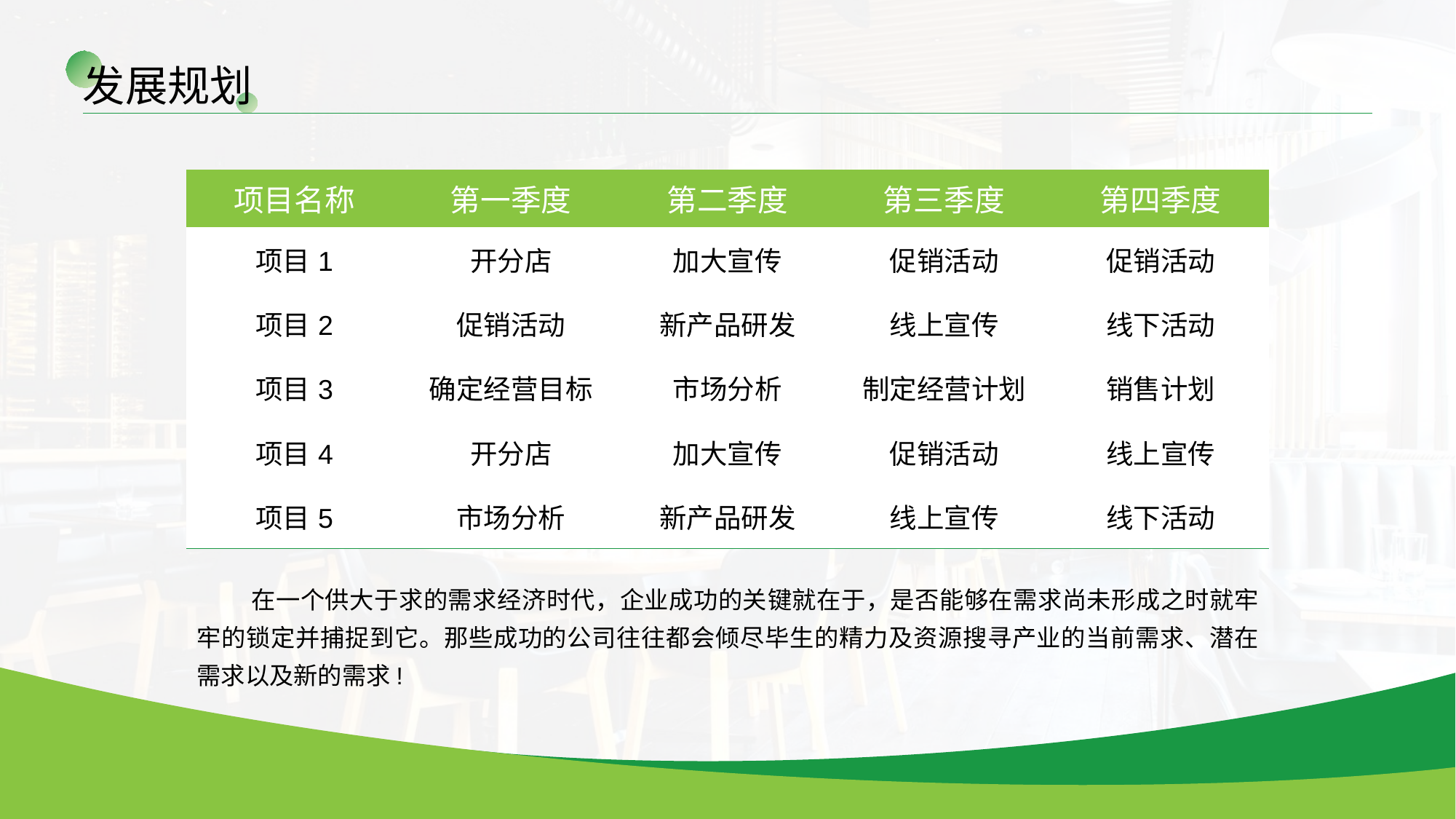

发展规划
| 项目名称 | 第一季度 | 第二季度 | 第三季度 | 第四季度 |
| --- | --- | --- | --- | --- |
| 项目1 | 开分店 | 加大宣传 | 促销活动 | 促销活动 |
| 项目2 | 促销活动 | 新产品研发 | 线上宣传 | 线下活动 |
| 项目3 | 确定经营目标 | 市场分析 | 制定经营计划 | 销售计划 |
| 项目4 | 开分店 | 加大宣传 | 促销活动 | 线上宣传 |
| 项目5 | 市场分析 | 新产品研发 | 线上宣传 | 线下活动 |
在一个供大于求的需求经济时代，企业成功的关键就在于，是否能够在需求尚未形成之时就牢牢的锁定并捕捉到它。那些成功的公司往往都会倾尽毕生的精力及资源搜寻产业的当前需求、潜在需求以及新的需求!